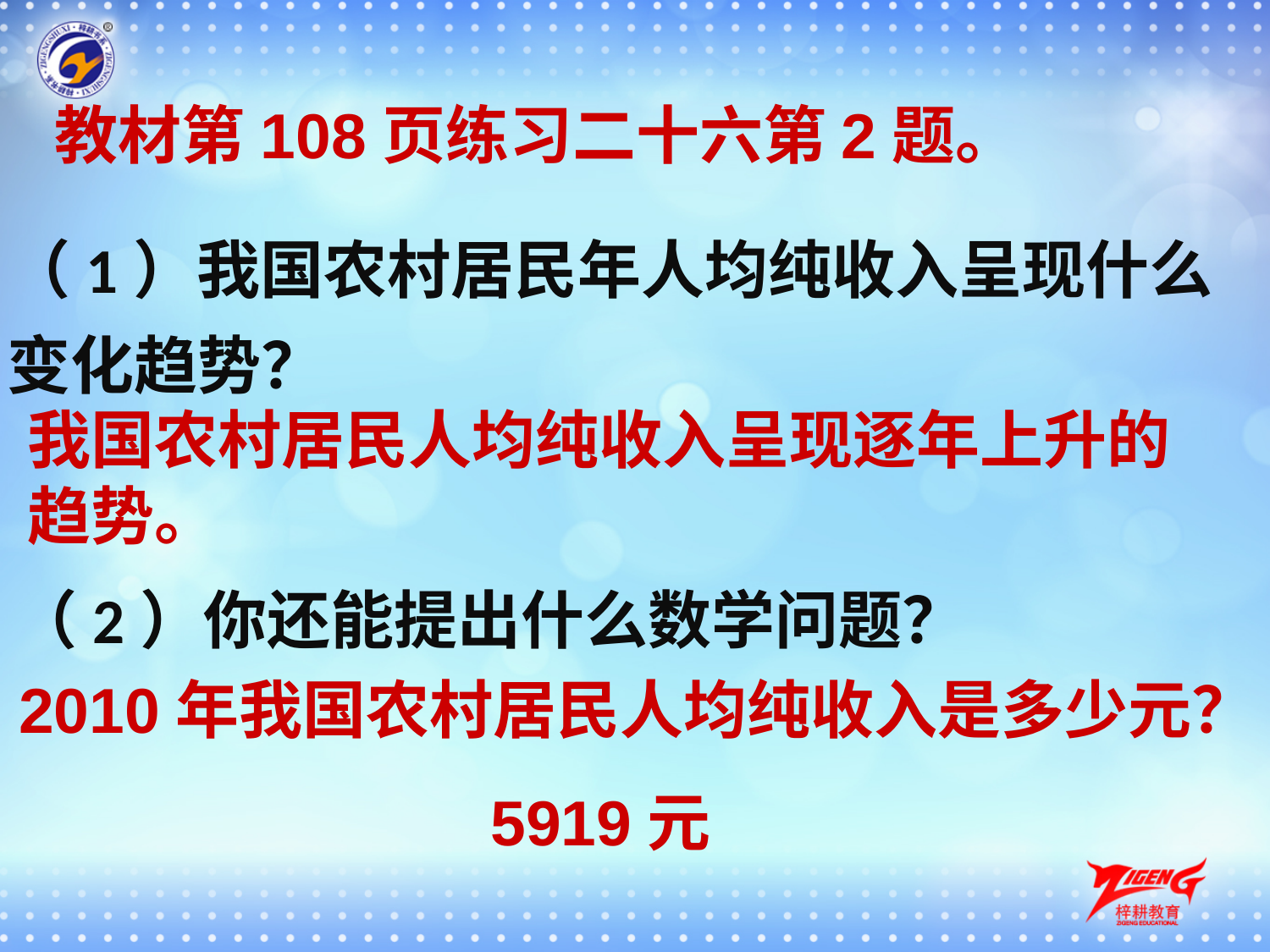

教材第108页练习二十六第2题。
（1）我国农村居民年人均纯收入呈现什么变化趋势？
我国农村居民人均纯收入呈现逐年上升的趋势。
（2）你还能提出什么数学问题？
2010年我国农村居民人均纯收入是多少元？
5919元